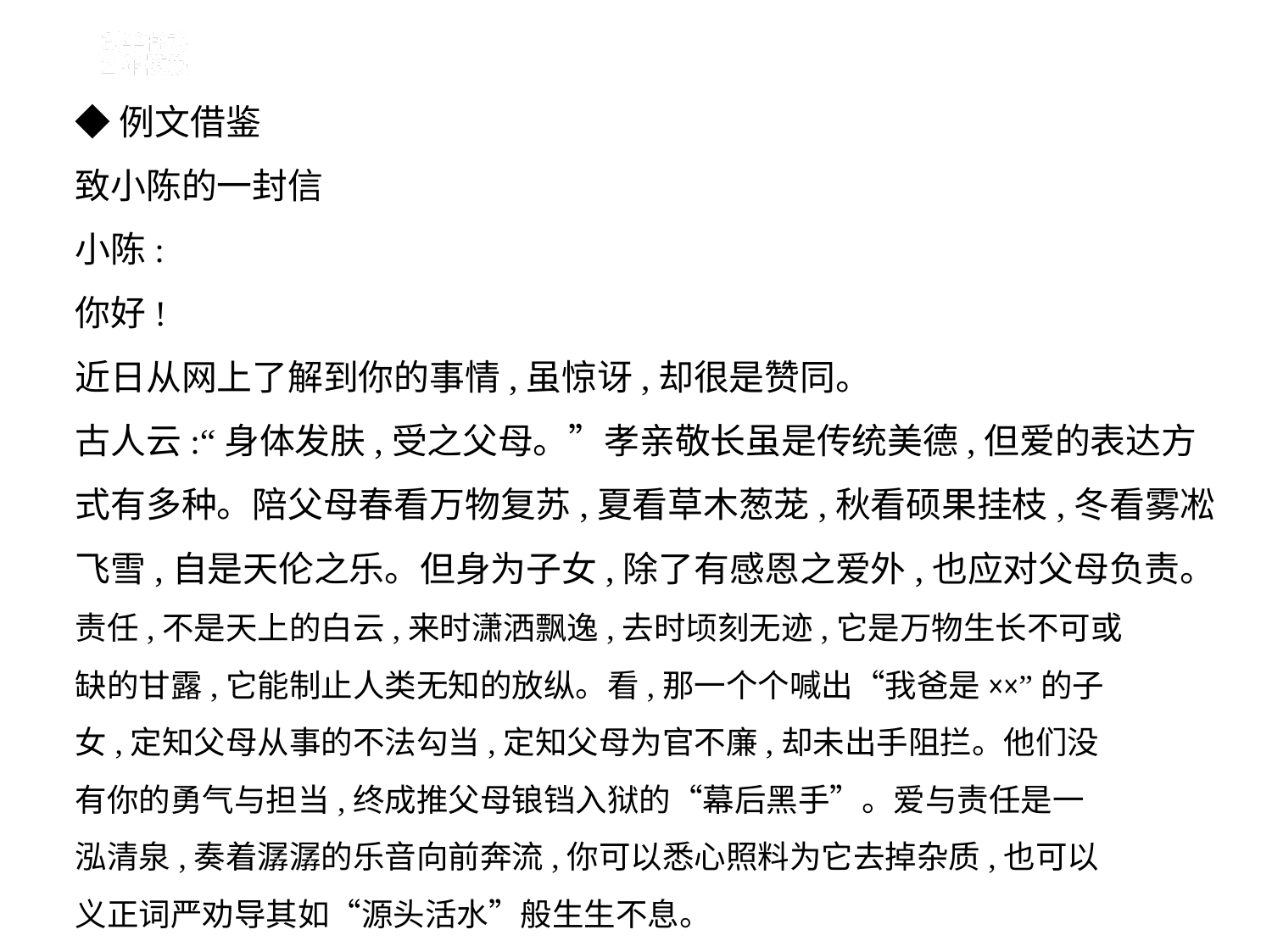

◆例文借鉴
致小陈的一封信
小陈:
你好!
近日从网上了解到你的事情,虽惊讶,却很是赞同。
古人云:“身体发肤,受之父母。”孝亲敬长虽是传统美德,但爱的表达方
式有多种。陪父母春看万物复苏,夏看草木葱茏,秋看硕果挂枝,冬看雾凇
飞雪,自是天伦之乐。但身为子女,除了有感恩之爱外,也应对父母负责。
责任,不是天上的白云,来时潇洒飘逸,去时顷刻无迹,它是万物生长不可或
缺的甘露,它能制止人类无知的放纵。看,那一个个喊出“我爸是××”的子
女,定知父母从事的不法勾当,定知父母为官不廉,却未出手阻拦。他们没
有你的勇气与担当,终成推父母锒铛入狱的“幕后黑手”。爱与责任是一
泓清泉,奏着潺潺的乐音向前奔流,你可以悉心照料为它去掉杂质,也可以
义正词严劝导其如“源头活水”般生生不息。